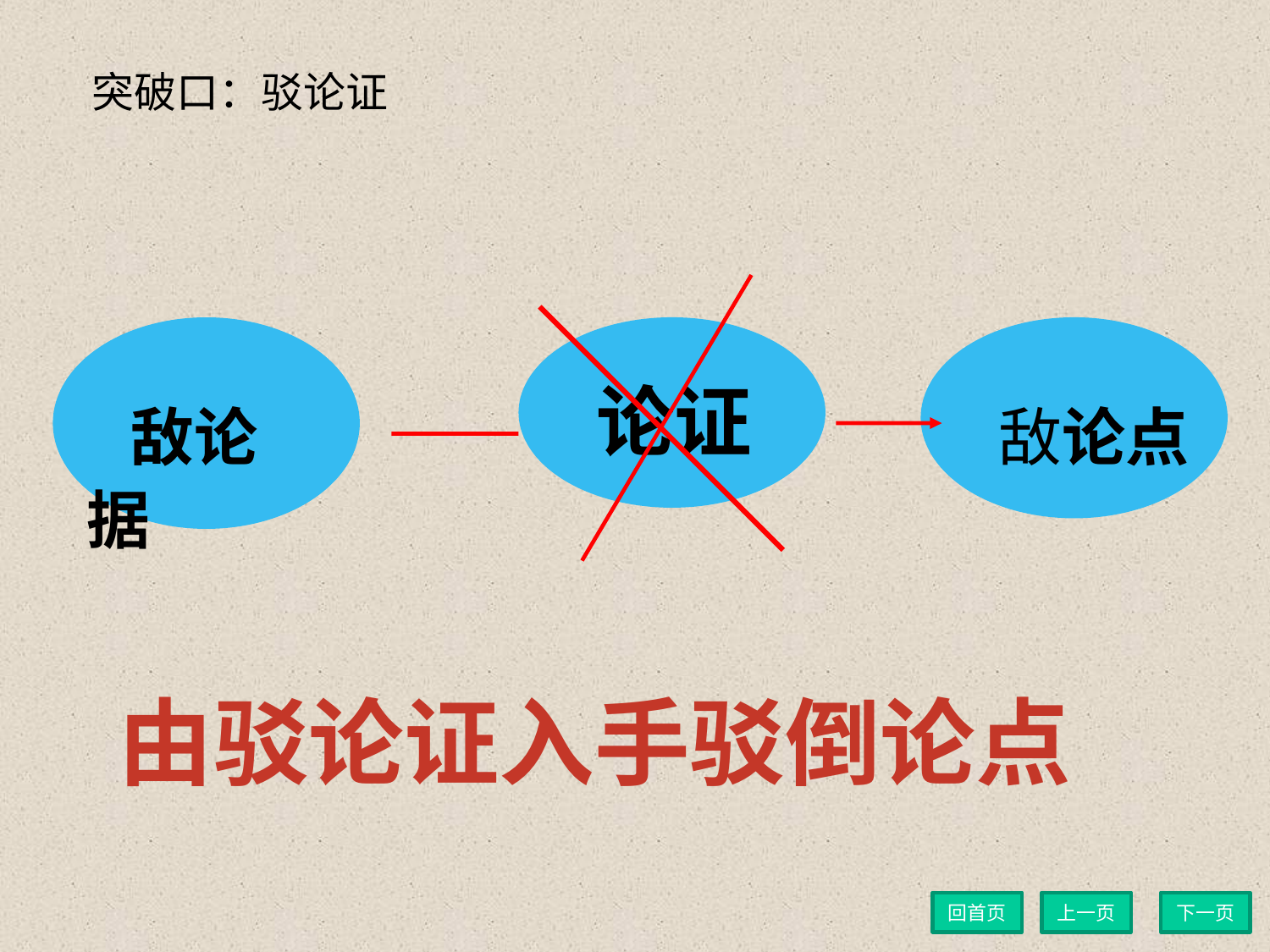

突破口：驳论证

 论证

 敌论据

 敌论点
由驳论证入手驳倒论点
回首页
上一页
下一页